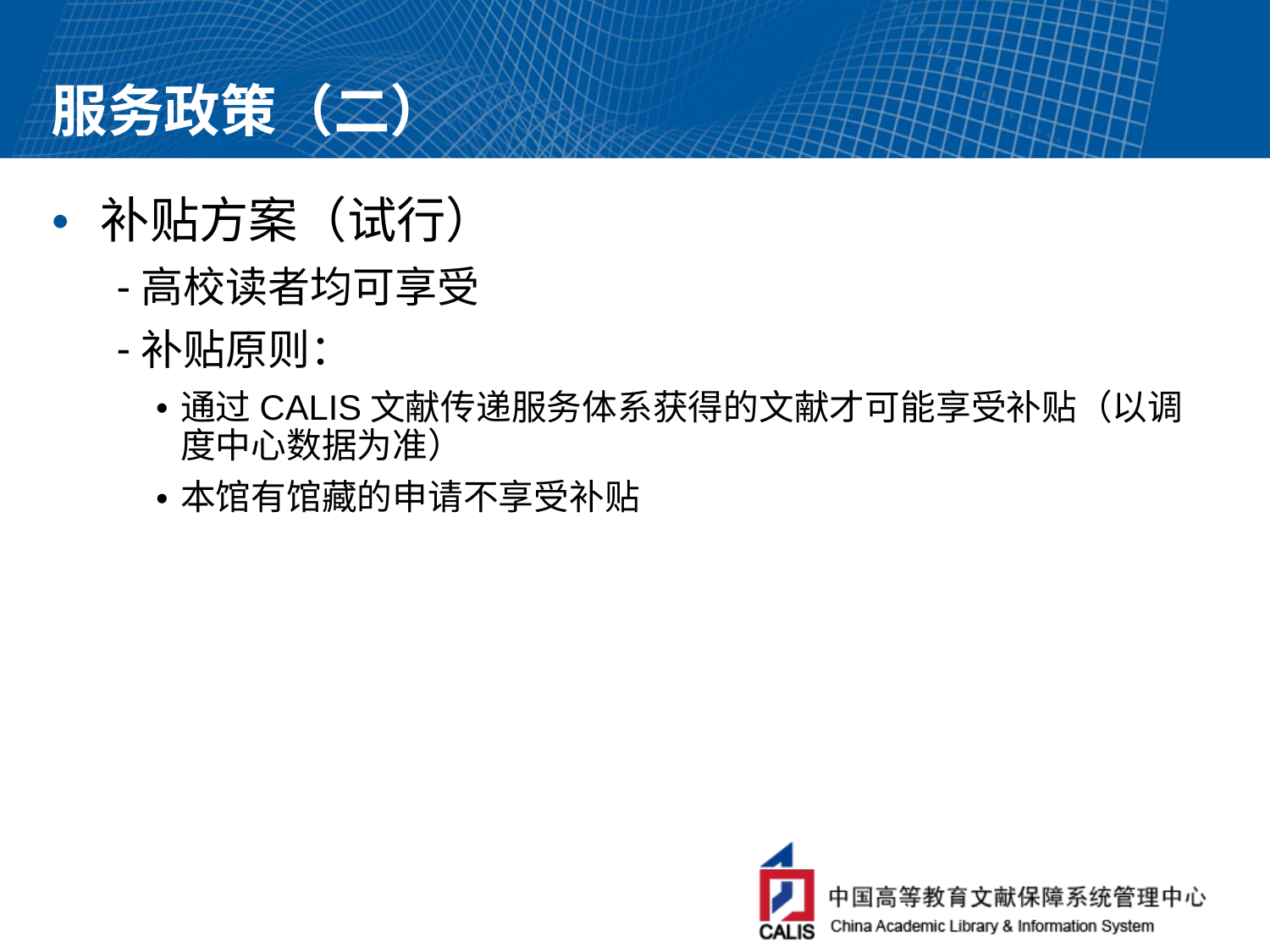

# 服务政策（二）
补贴方案（试行）
高校读者均可享受
补贴原则：
通过CALIS文献传递服务体系获得的文献才可能享受补贴（以调度中心数据为准）
本馆有馆藏的申请不享受补贴